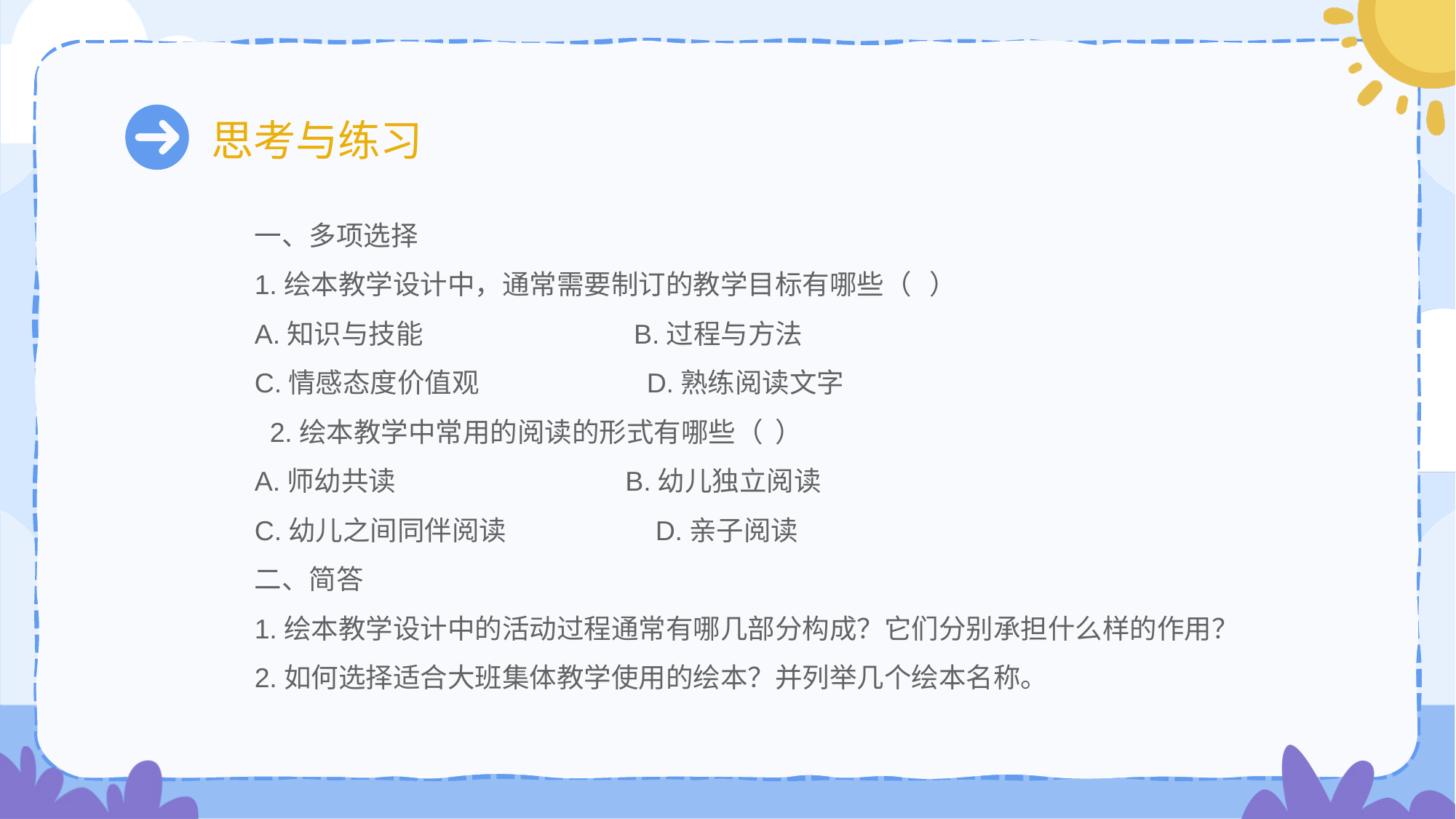

# 思考与练习

一、多项选择
1.绘本教学设计中，通常需要制订的教学目标有哪些（   ）
A.知识与技能                                 B.过程与方法
C.情感态度价值观                          D.熟练阅读文字
  2.绘本教学中常用的阅读的形式有哪些（  ）
A.师幼共读                                    B.幼儿独立阅读
C.幼儿之间同伴阅读                       D.亲子阅读
二、简答
1.绘本教学设计中的活动过程通常有哪几部分构成？它们分别承担什么样的作用？
2.如何选择适合大班集体教学使用的绘本？并列举几个绘本名称。